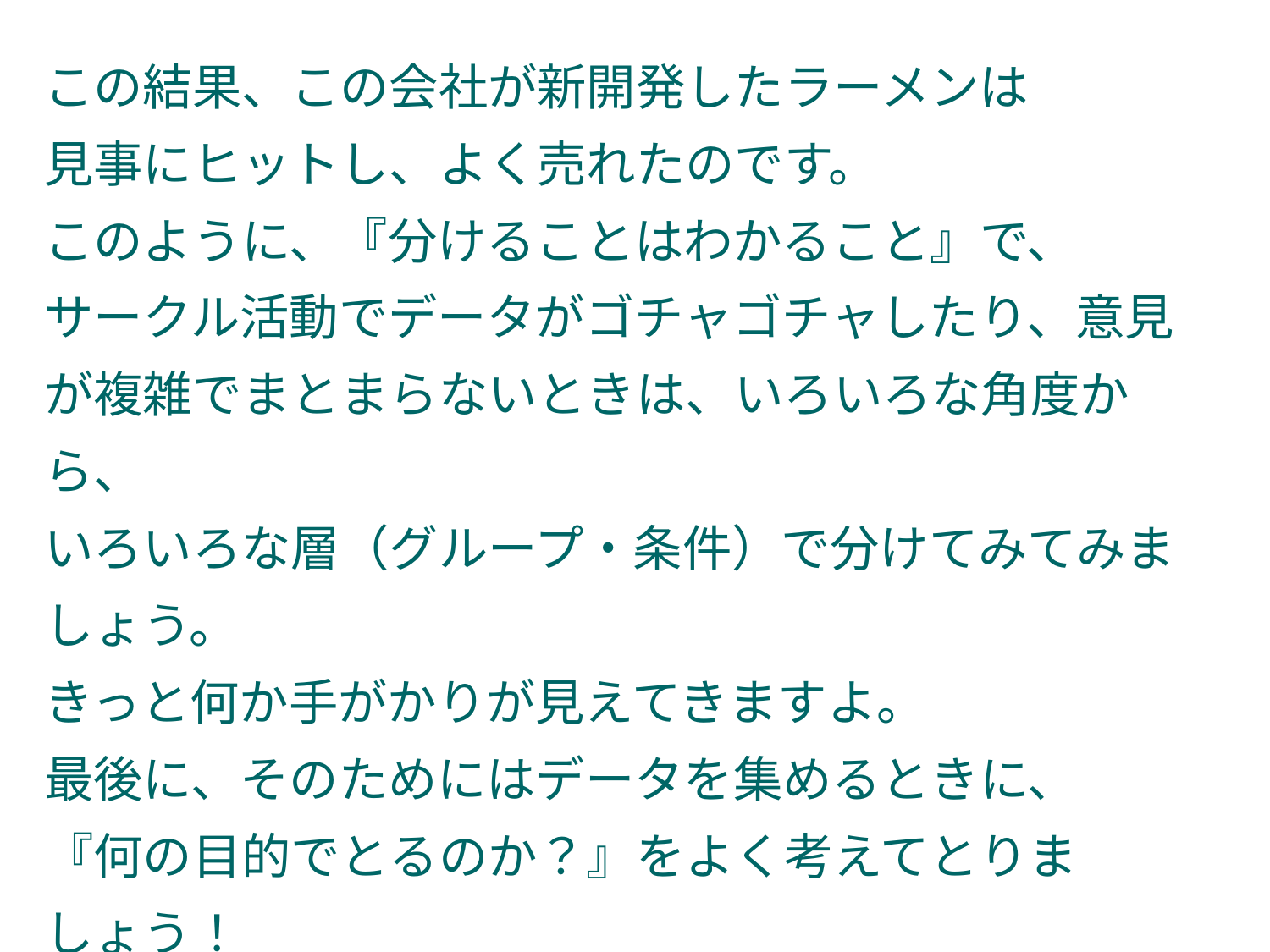

この結果、この会社が新開発したラーメンは
見事にヒットし、よく売れたのです。
このように、『分けることはわかること』で、
サークル活動でデータがゴチャゴチャしたり、意見
が複雑でまとまらないときは、いろいろな角度から、
いろいろな層（グループ・条件）で分けてみてみましょう。
きっと何か手がかりが見えてきますよ。
最後に、そのためにはデータを集めるときに、
『何の目的でとるのか？』をよく考えてとりま
しょう！